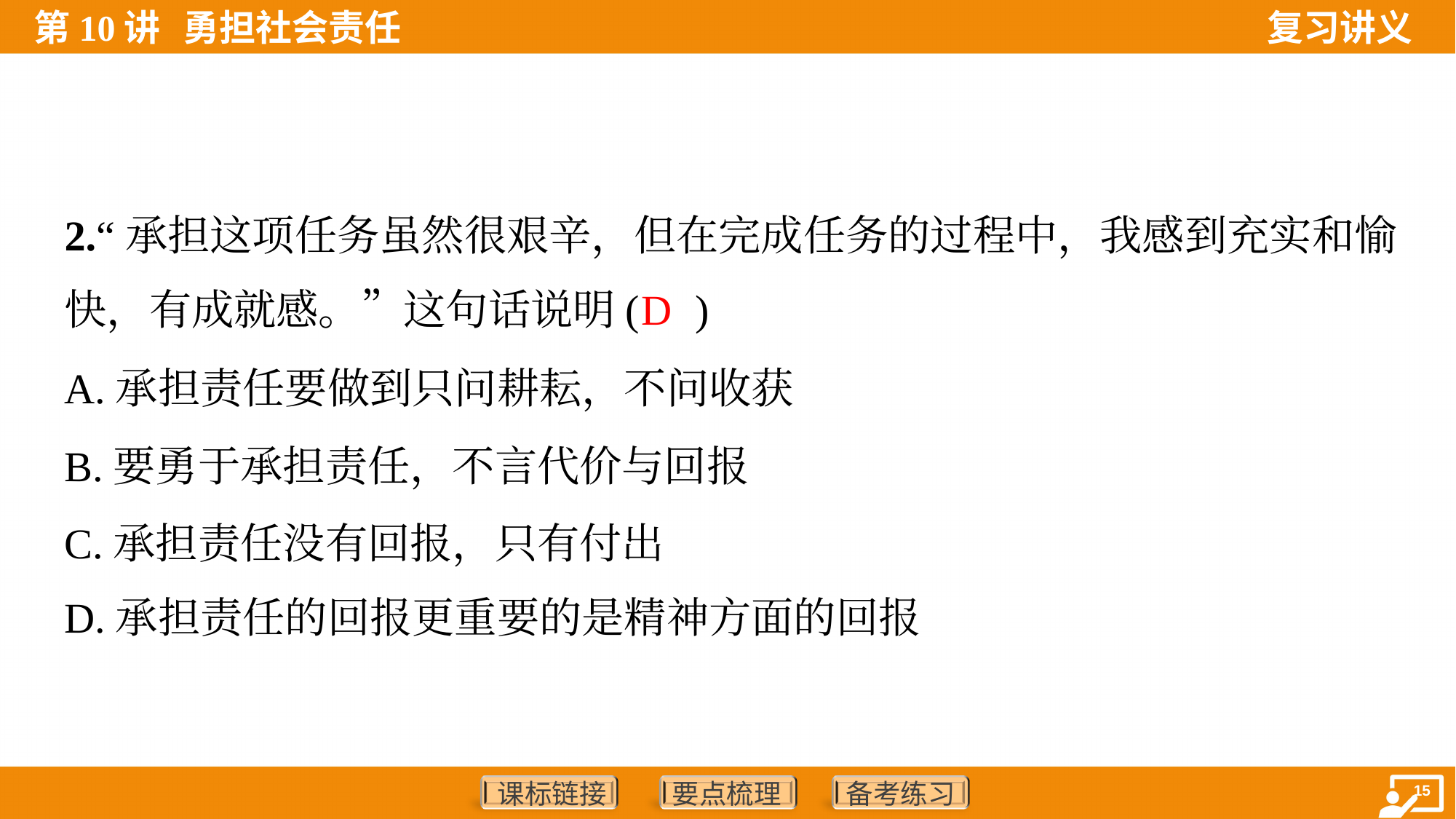

2.“承担这项任务虽然很艰辛，但在完成任务的过程中，我感到充实和愉
快，有成就感。”这句话说明(     )
D
A.承担责任要做到只问耕耘，不问收获
B.要勇于承担责任，不言代价与回报
C.承担责任没有回报，只有付出
D.承担责任的回报更重要的是精神方面的回报